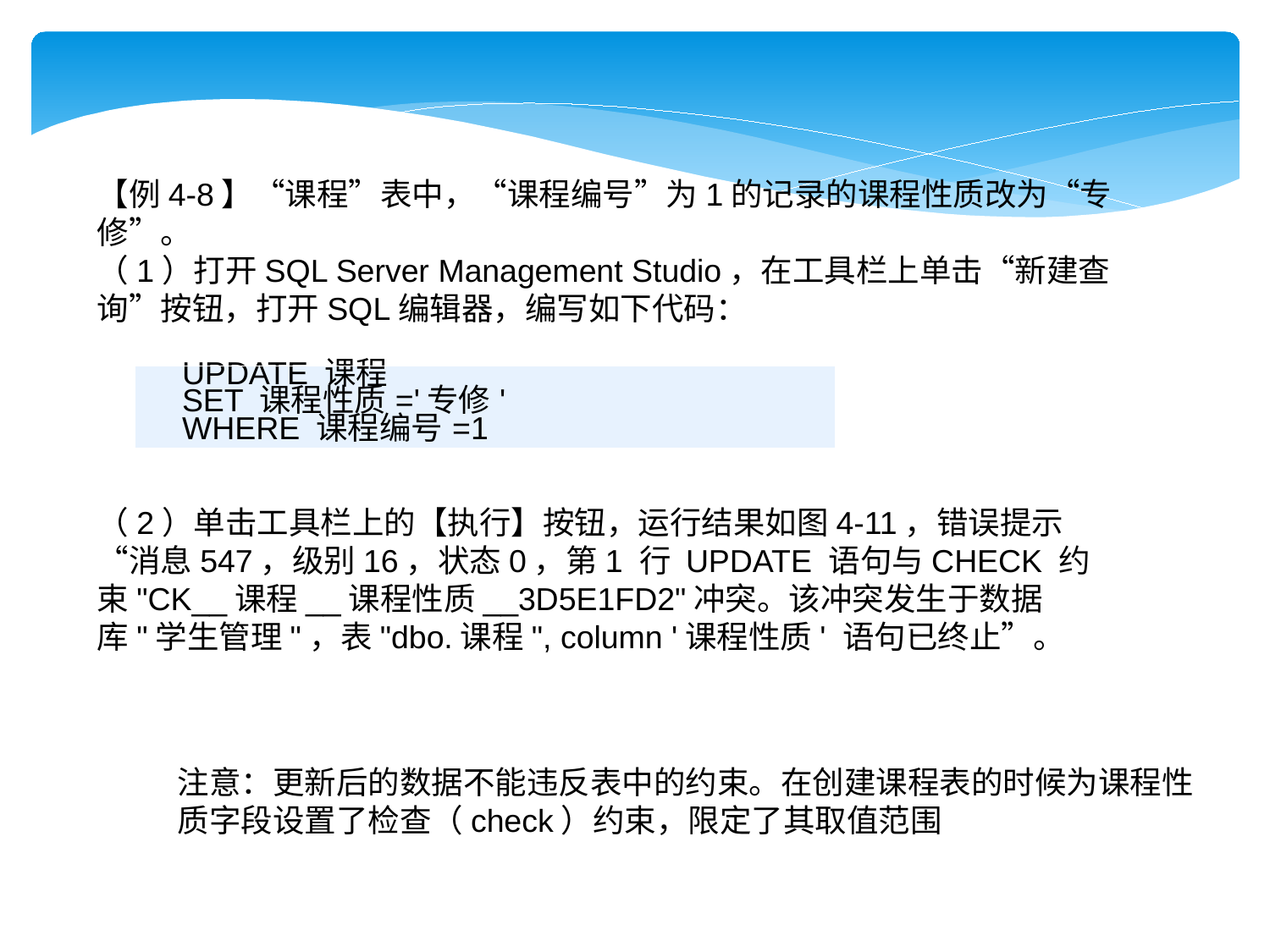

【例4-8】“课程”表中，“课程编号”为1的记录的课程性质改为“专修”。
（1）打开SQL Server Management Studio，在工具栏上单击“新建查询”按钮，打开SQL编辑器，编写如下代码：
| UPDATE 课程 SET 课程性质='专修' WHERE 课程编号=1 |
| --- |
（2）单击工具栏上的【执行】按钮，运行结果如图4-11，错误提示“消息547，级别16，状态0，第1 行 UPDATE 语句与CHECK 约束"CK__课程__课程性质__3D5E1FD2"冲突。该冲突发生于数据库"学生管理"，表"dbo.课程", column '课程性质' 语句已终止”。
注意：更新后的数据不能违反表中的约束。在创建课程表的时候为课程性质字段设置了检查（check）约束，限定了其取值范围